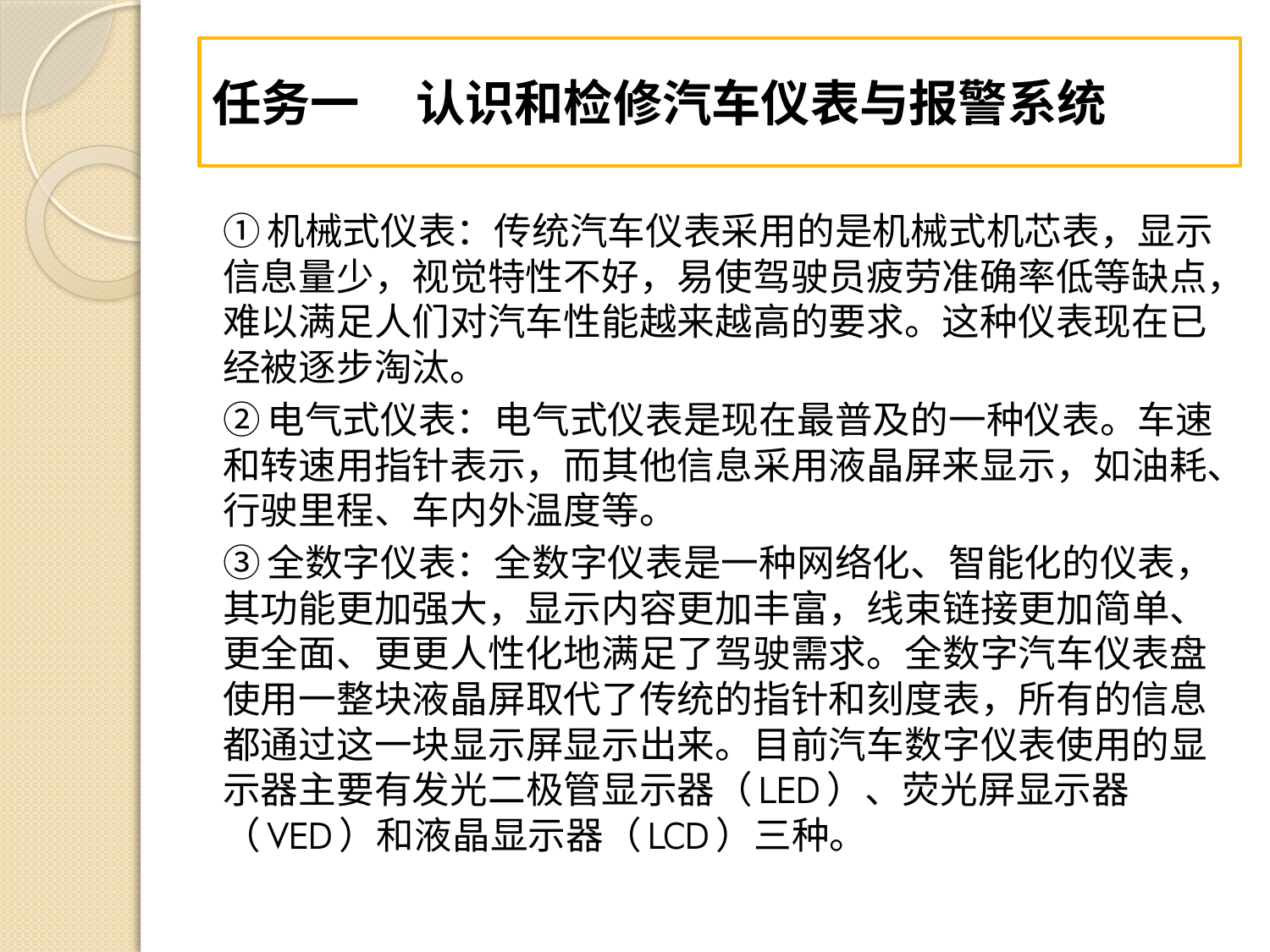

#
任务一     认识和检修汽车仪表与报警系统
①机械式仪表：传统汽车仪表采用的是机械式机芯表，显示信息量少，视觉特性不好，易使驾驶员疲劳准确率低等缺点，难以满足人们对汽车性能越来越高的要求。这种仪表现在已经被逐步淘汰。
②电气式仪表：电气式仪表是现在最普及的一种仪表。车速和转速用指针表示，而其他信息采用液晶屏来显示，如油耗、行驶里程、车内外温度等。
③全数字仪表：全数字仪表是一种网络化、智能化的仪表，其功能更加强大，显示内容更加丰富，线束链接更加简单、更全面、更更人性化地满足了驾驶需求。全数字汽车仪表盘使用一整块液晶屏取代了传统的指针和刻度表，所有的信息都通过这一块显示屏显示出来。目前汽车数字仪表使用的显示器主要有发光二极管显示器（LED）、荧光屏显示器（VED）和液晶显示器（LCD）三种。